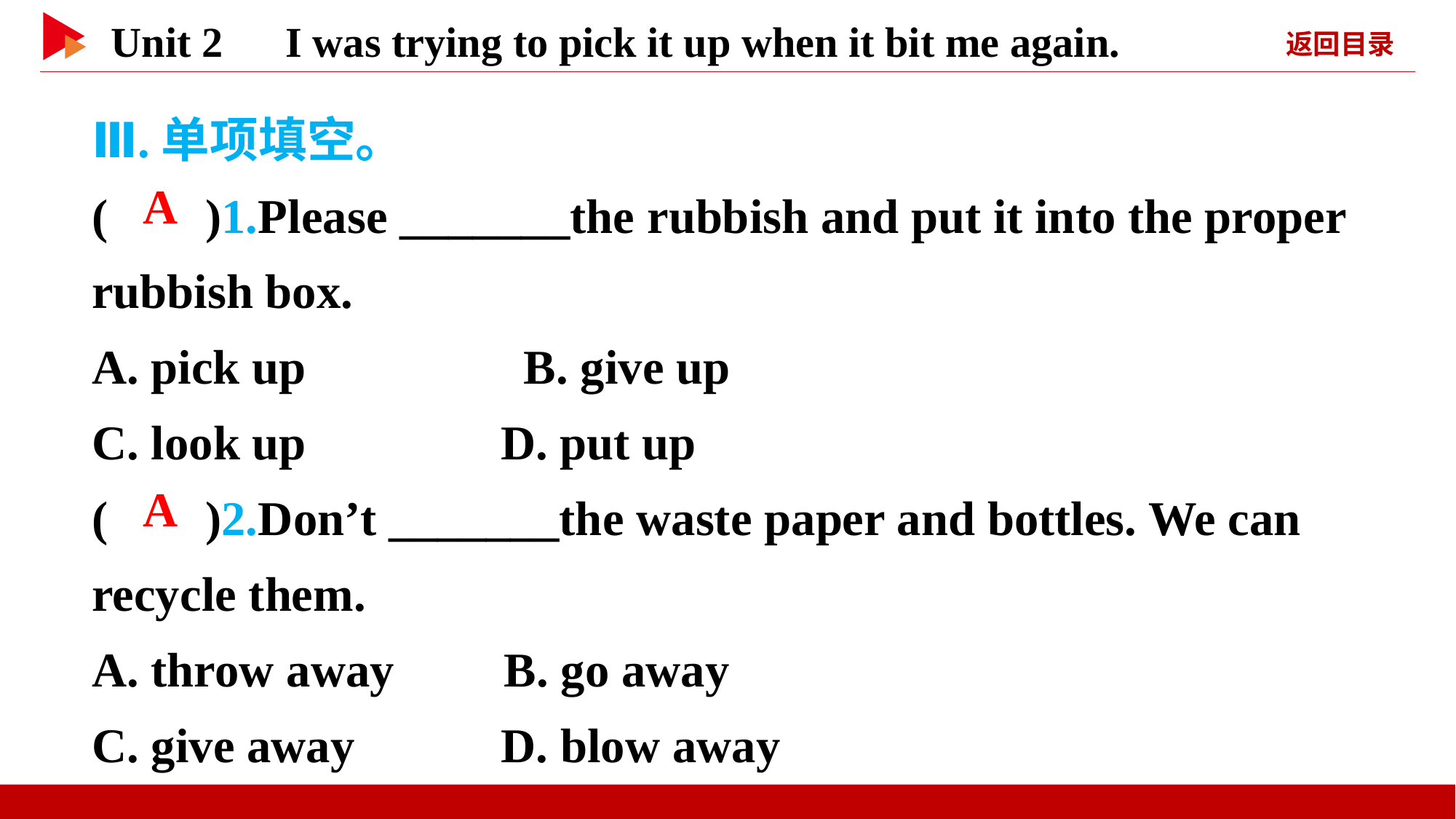

Ⅲ.单项填空。
(        )1.Please _______the rubbish and put it into the proper rubbish box.
A. pick up　　　　B. give up
C. look up                D. put up
(        )2.Don’t _______the waste paper and bottles. We can recycle them.
A. throw away         B. go away
C. give away            D. blow away
   A
   A